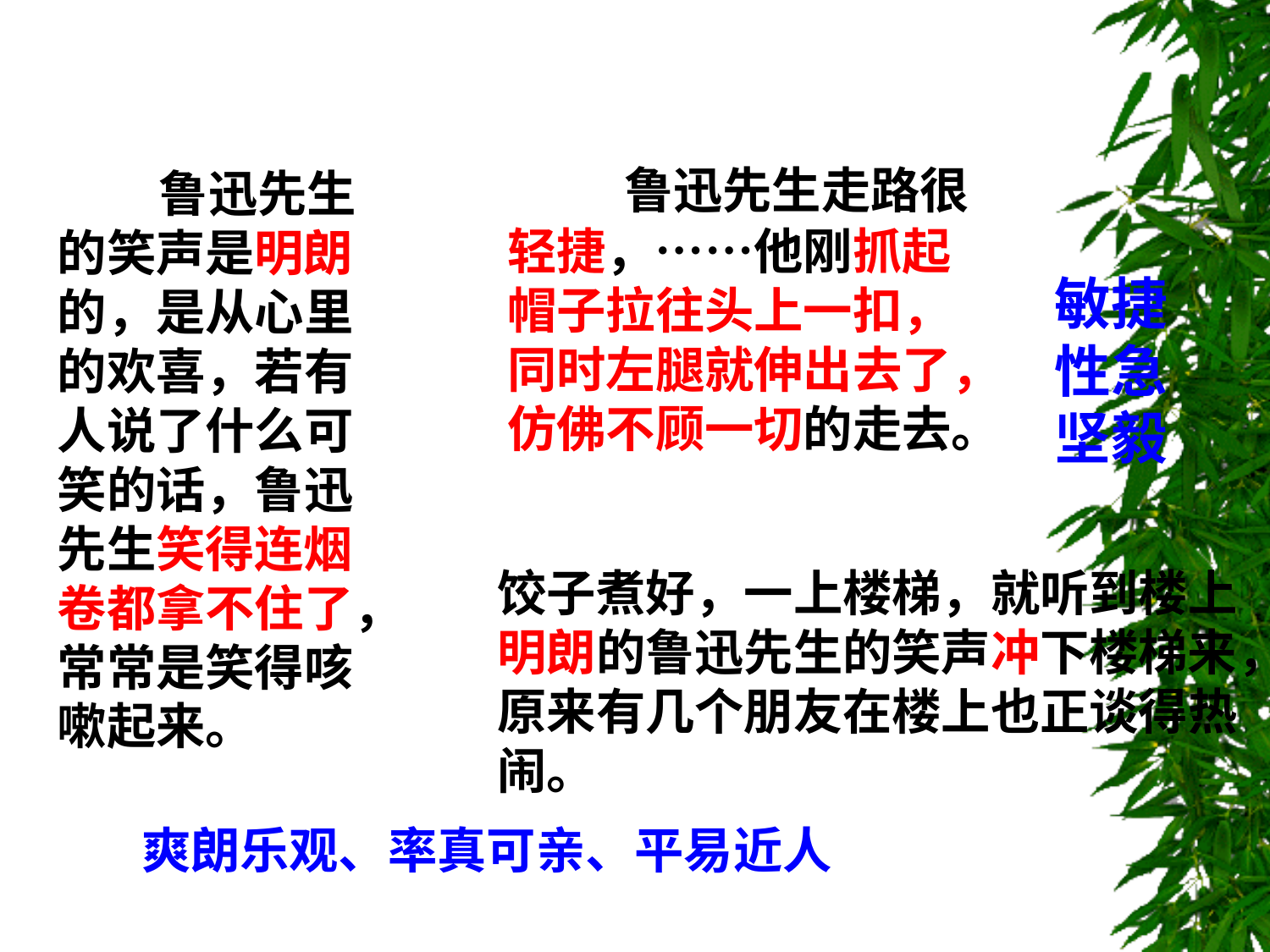

鲁迅先生走路很轻捷，……他刚抓起帽子拉往头上一扣，同时左腿就伸出去了，仿佛不顾一切的走去。
        鲁迅先生的笑声是明朗的，是从心里的欢喜，若有人说了什么可笑的话，鲁迅先生笑得连烟卷都拿不住了，常常是笑得咳嗽起来。

敏捷
性急
坚毅

饺子煮好，一上楼梯，就听到楼上明朗的鲁迅先生的笑声冲下楼梯来，原来有几个朋友在楼上也正谈得热闹。

爽朗乐观、率真可亲、平易近人